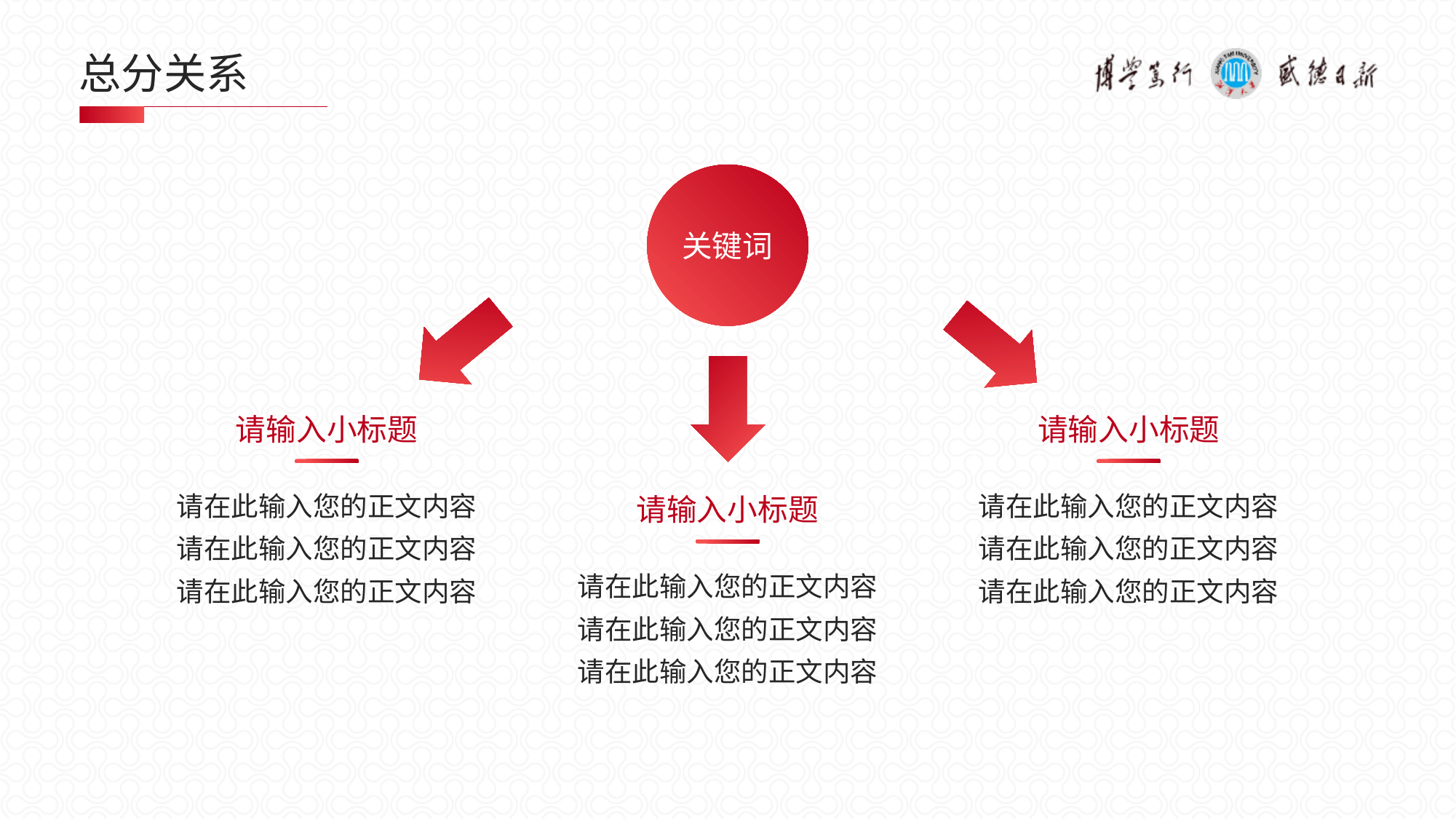

# 总分关系
关键词

请输入小标题

请在此输入您的正文内容
请在此输入您的正文内容
请在此输入您的正文内容
请输入小标题

请在此输入您的正文内容
请在此输入您的正文内容
请在此输入您的正文内容
请输入小标题

请在此输入您的正文内容
请在此输入您的正文内容
请在此输入您的正文内容